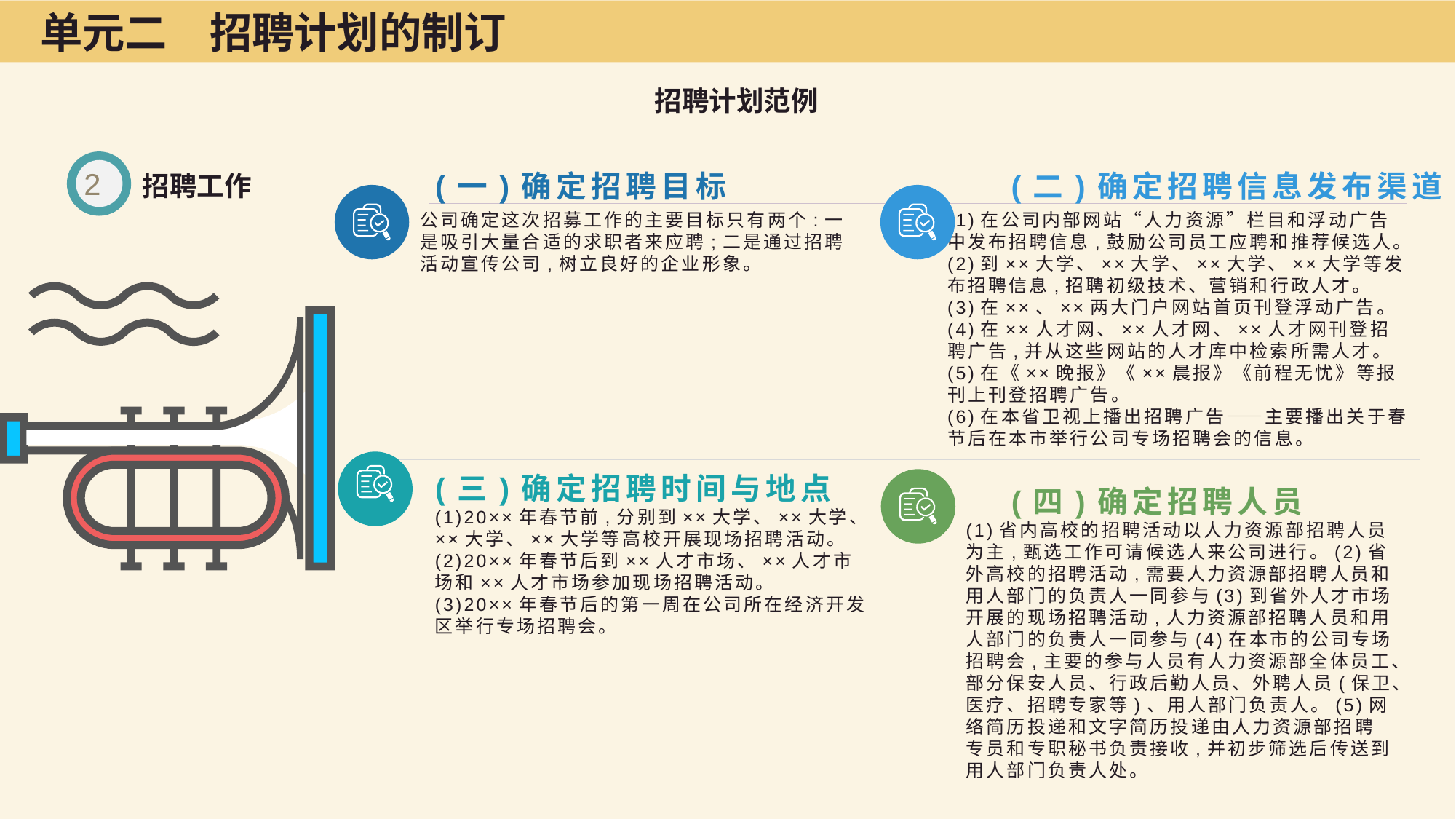

单元二　招聘计划的制订
招聘计划范例
(二)确定招聘信息发布渠道

2

(一)确定招聘目标
招聘工作

公司确定这次招募工作的主要目标只有两个:一是吸引大量合适的求职者来应聘;二是通过招聘活动宣传公司,树立良好的企业形象。
(1)在公司内部网站“人力资源”栏目和浮动广告中发布招聘信息,鼓励公司员工应聘和推荐候选人。
(2)到××大学、××大学、××大学、××大学等发布招聘信息,招聘初级技术、营销和行政人才。
(3)在××、××两大门户网站首页刊登浮动广告。
(4)在××人才网、××人才网、××人才网刊登招聘广告,并从这些网站的人才库中检索所需人才。
(5)在《××晚报》《××晨报》《前程无忧》等报刊上刊登招聘广告。
(6)在本省卫视上播出招聘广告——主要播出关于春节后在本市举行公司专场招聘会的信息。

(三)确定招聘时间与地点

(四)确定招聘人员

(1)20××年春节前,分别到××大学、××大学、××大学、××大学等高校开展现场招聘活动。
(2)20××年春节后到××人才市场、××人才市场和××人才市场参加现场招聘活动。
(3)20××年春节后的第一周在公司所在经济开发区举行专场招聘会。
(1)省内高校的招聘活动以人力资源部招聘人员为主,甄选工作可请候选人来公司进行。(2)省外高校的招聘活动,需要人力资源部招聘人员和用人部门的负责人一同参与(3)到省外人才市场开展的现场招聘活动,人力资源部招聘人员和用人部门的负责人一同参与(4)在本市的公司专场招聘会,主要的参与人员有人力资源部全体员工、部分保安人员、行政后勤人员、外聘人员(保卫、医疗、招聘专家等)、用人部门负责人。(5)网络简历投递和文字简历投递由人力资源部招聘专员和专职秘书负责接收,并初步筛选后传送到用人部门负责人处。